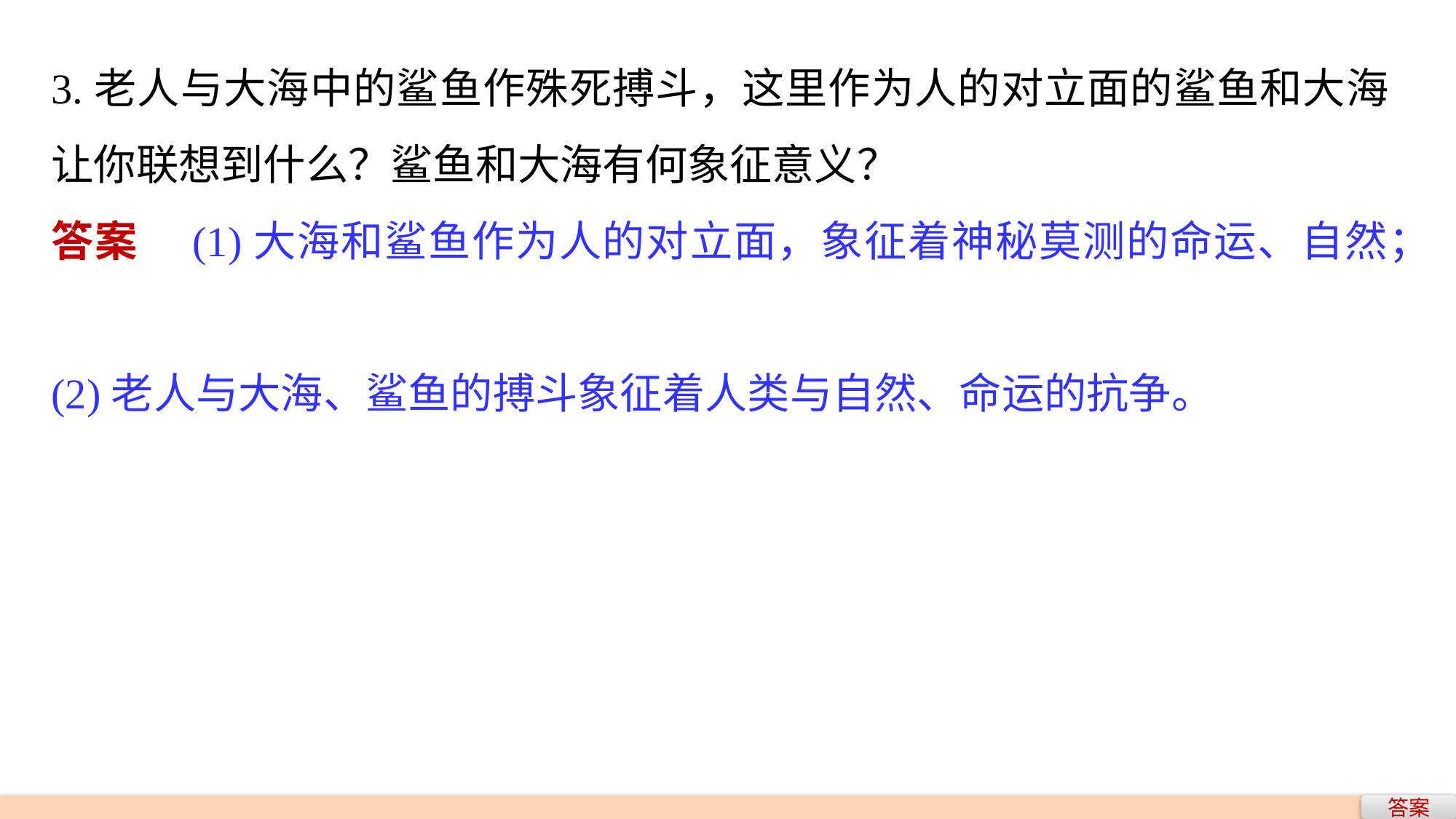

3.老人与大海中的鲨鱼作殊死搏斗，这里作为人的对立面的鲨鱼和大海让你联想到什么？鲨鱼和大海有何象征意义？
答案　(1)大海和鲨鱼作为人的对立面，象征着神秘莫测的命运、自然；
(2)老人与大海、鲨鱼的搏斗象征着人类与自然、命运的抗争。
答案